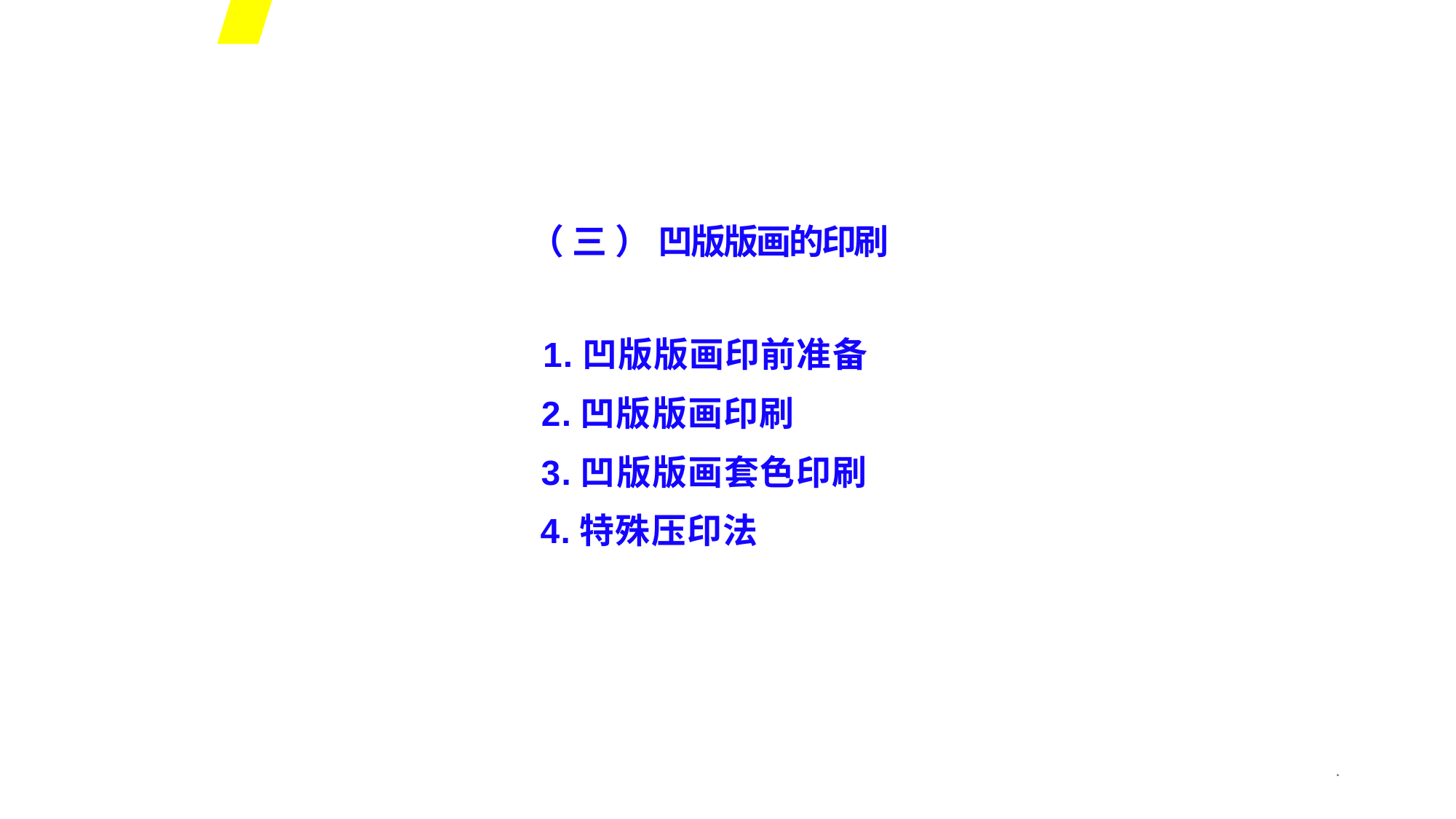

（ 三 ） 凹版版画的印刷

1.凹版版画印前准备
2.凹版版画印刷
3.凹版版画套色印刷
4.特殊压印法

*